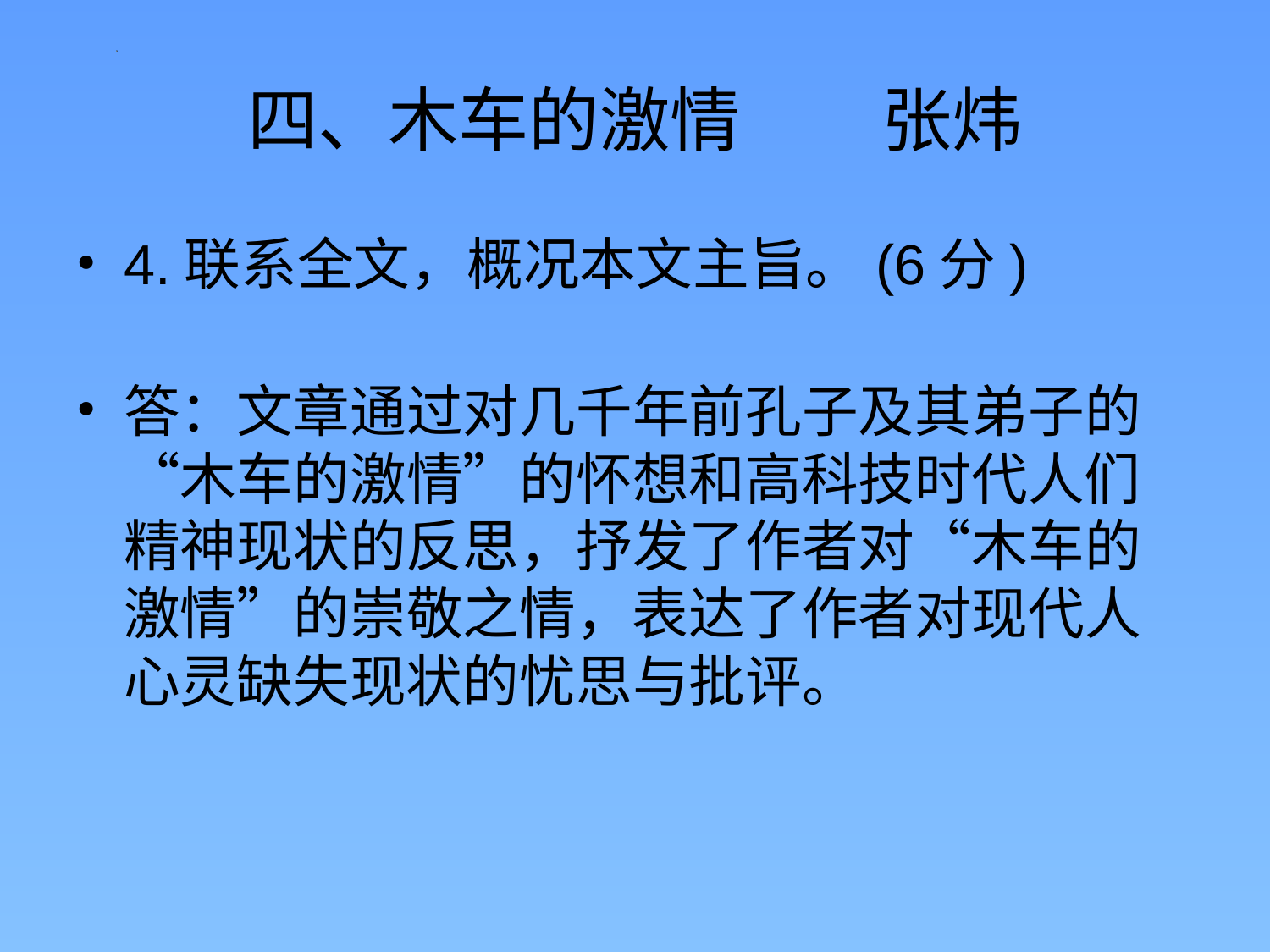

# 四、木车的激情　　张炜
4.联系全文，概况本文主旨。(6分)
答：文章通过对几千年前孔子及其弟子的“木车的激情”的怀想和高科技时代人们精神现状的反思，抒发了作者对“木车的激情”的崇敬之情，表达了作者对现代人心灵缺失现状的忧思与批评。